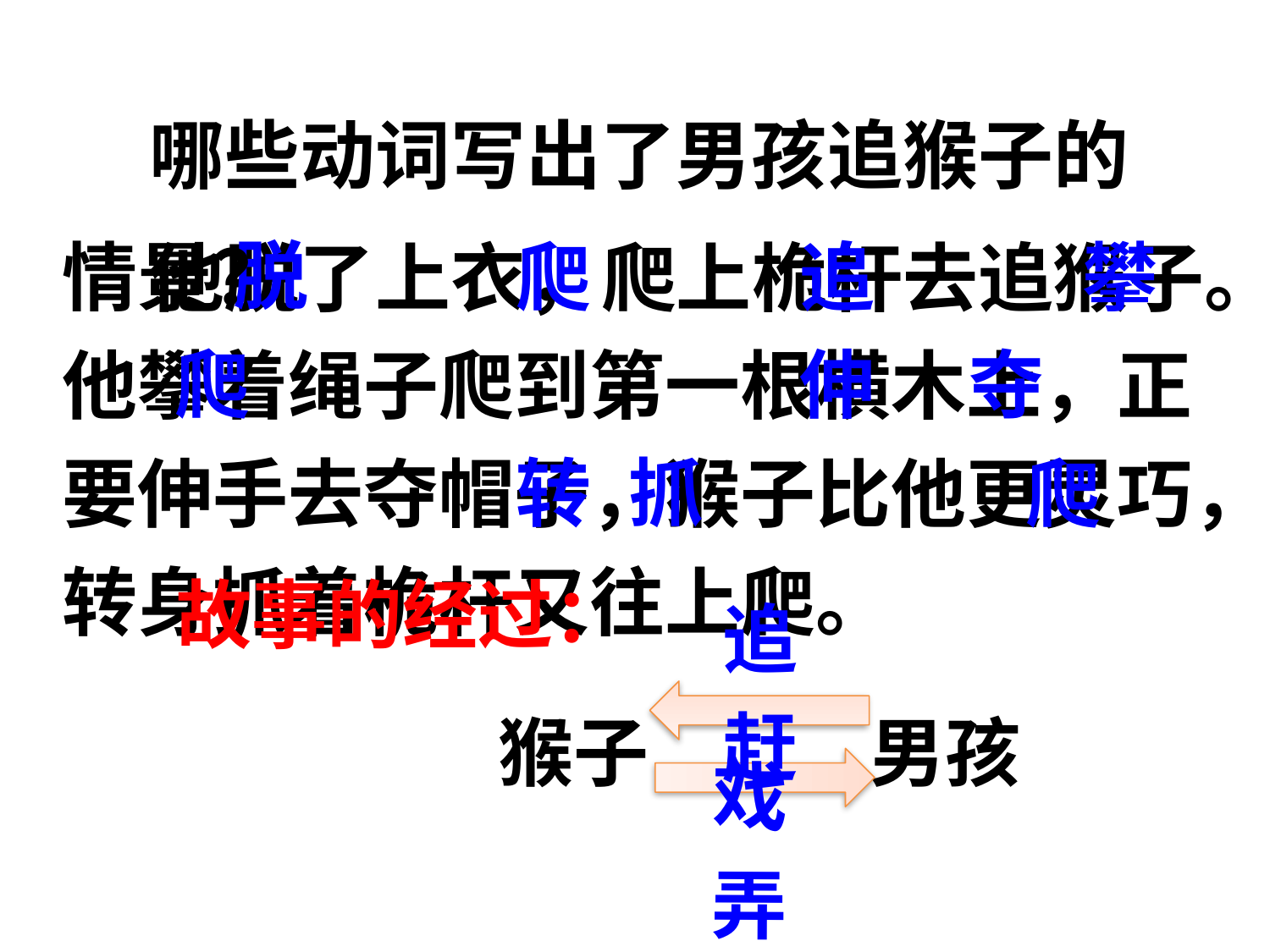

哪些动词写出了男孩追猴子的情景？
脱
爬
追
攀
    他脱了上衣，爬上桅杆去追猴子。他攀着绳子爬到第一根横木上，正要伸手去夺帽子，猴子比他更灵巧，转身抓着桅杆又往上爬。
夺
爬
伸
转
抓
爬
故事的经过：
追赶

猴子
男孩
戏弄